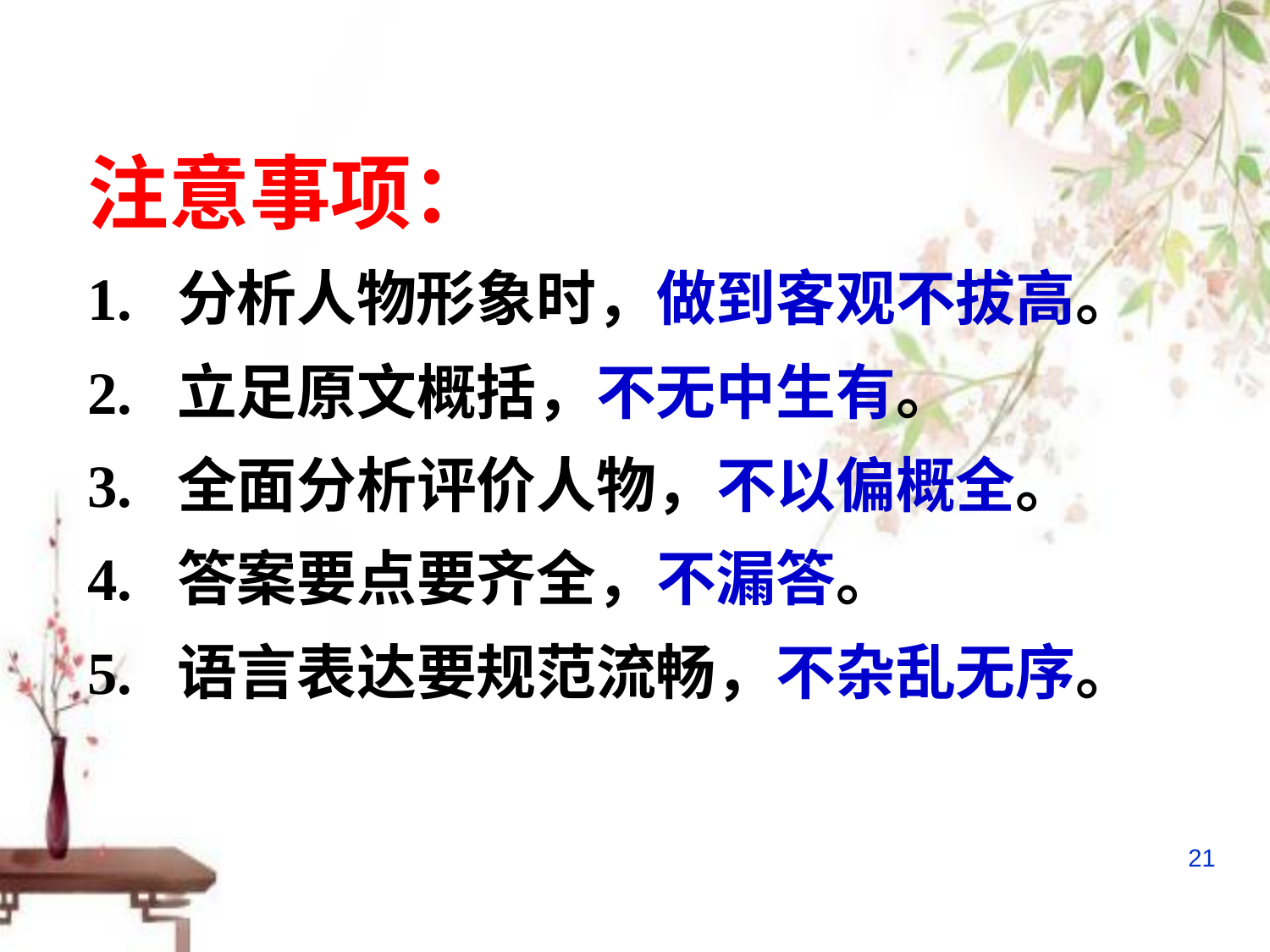

注意事项：
1.  分析人物形象时，做到客观不拔高。
2.  立足原文概括，不无中生有。
3.  全面分析评价人物，不以偏概全。
4.  答案要点要齐全，不漏答。
5.  语言表达要规范流畅，不杂乱无序。

21